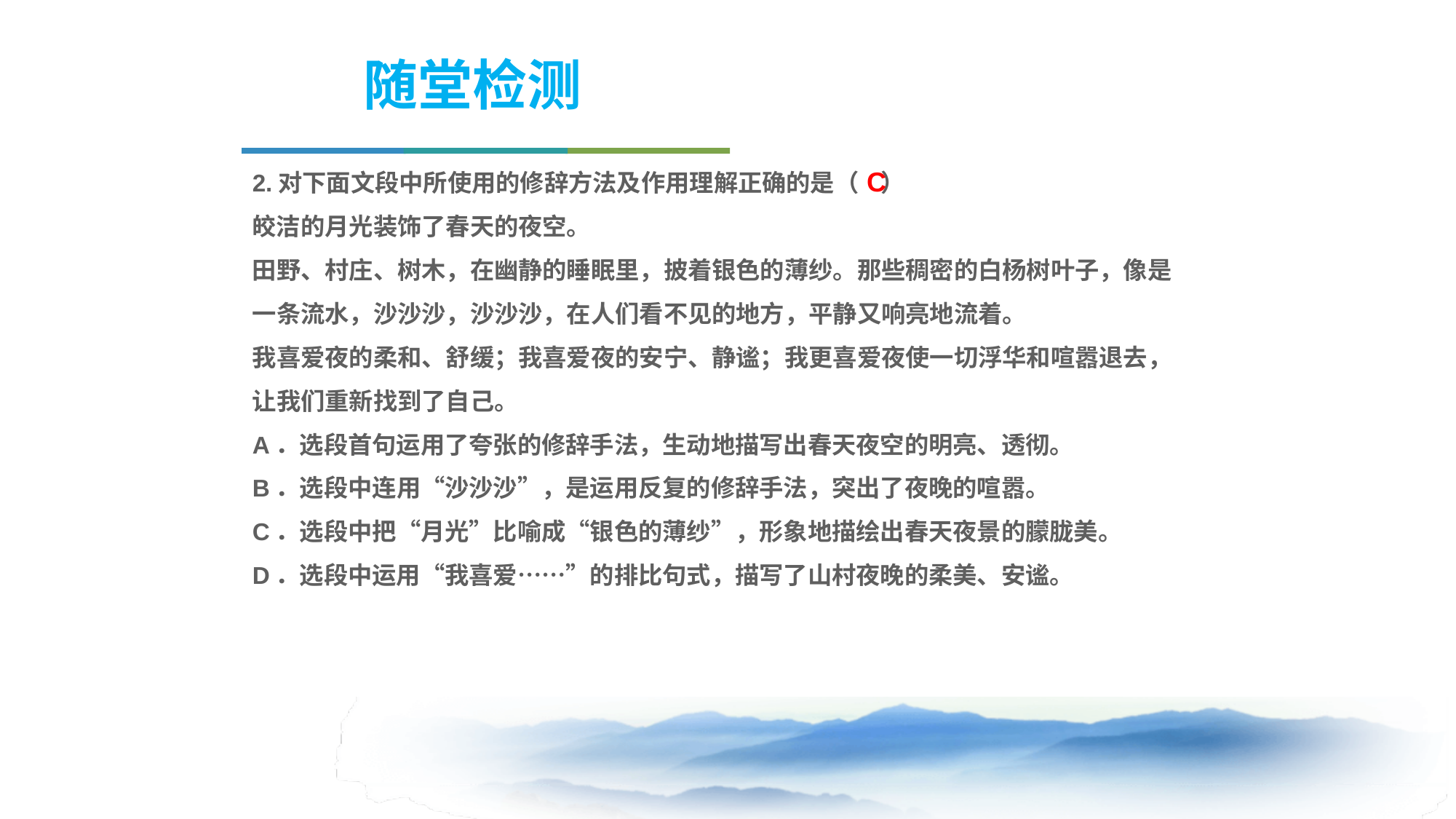

随堂检测

2.对下面文段中所使用的修辞方法及作用理解正确的是（    ）
皎洁的月光装饰了春天的夜空。
田野、村庄、树木，在幽静的睡眠里，披着银色的薄纱。那些稠密的白杨树叶子，像是一条流水，沙沙沙，沙沙沙，在人们看不见的地方，平静又响亮地流着。
我喜爱夜的柔和、舒缓；我喜爱夜的安宁、静谧；我更喜爱夜使一切浮华和喧嚣退去，让我们重新找到了自己。
A．选段首句运用了夸张的修辞手法，生动地描写出春天夜空的明亮、透彻。
B．选段中连用“沙沙沙”，是运用反复的修辞手法，突出了夜晚的喧嚣。
C．选段中把“月光”比喻成“银色的薄纱”，形象地描绘出春天夜景的朦胧美。
D．选段中运用“我喜爱……”的排比句式，描写了山村夜晚的柔美、安谧。

C